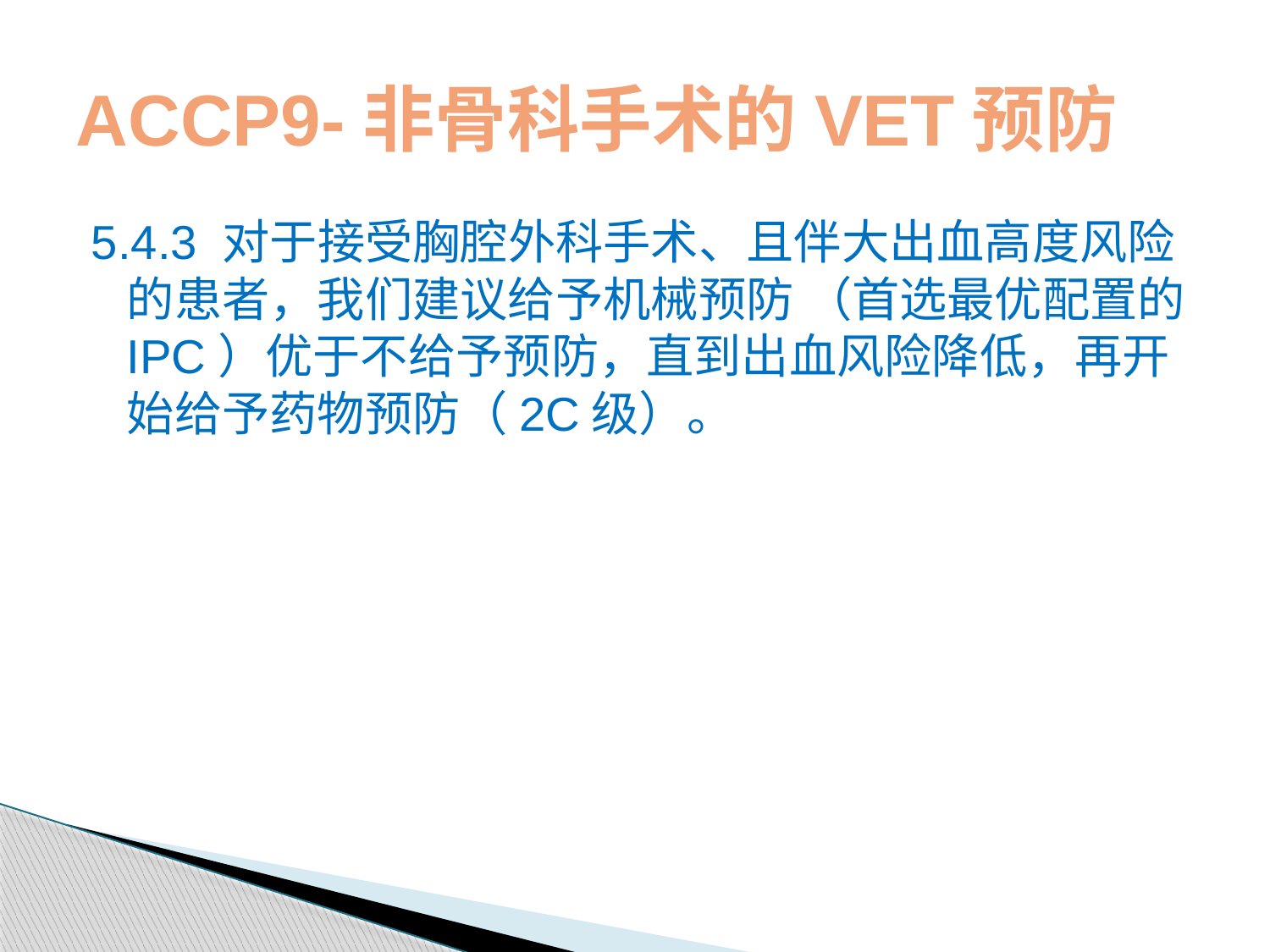

# ACCP9-非骨科手术的VET预防
5.4.3 对于接受胸腔外科手术、且伴大出血高度风险的患者，我们建议给予机械预防 （首选最优配置的IPC）优于不给予预防，直到出血风险降低，再开始给予药物预防（2C级）。